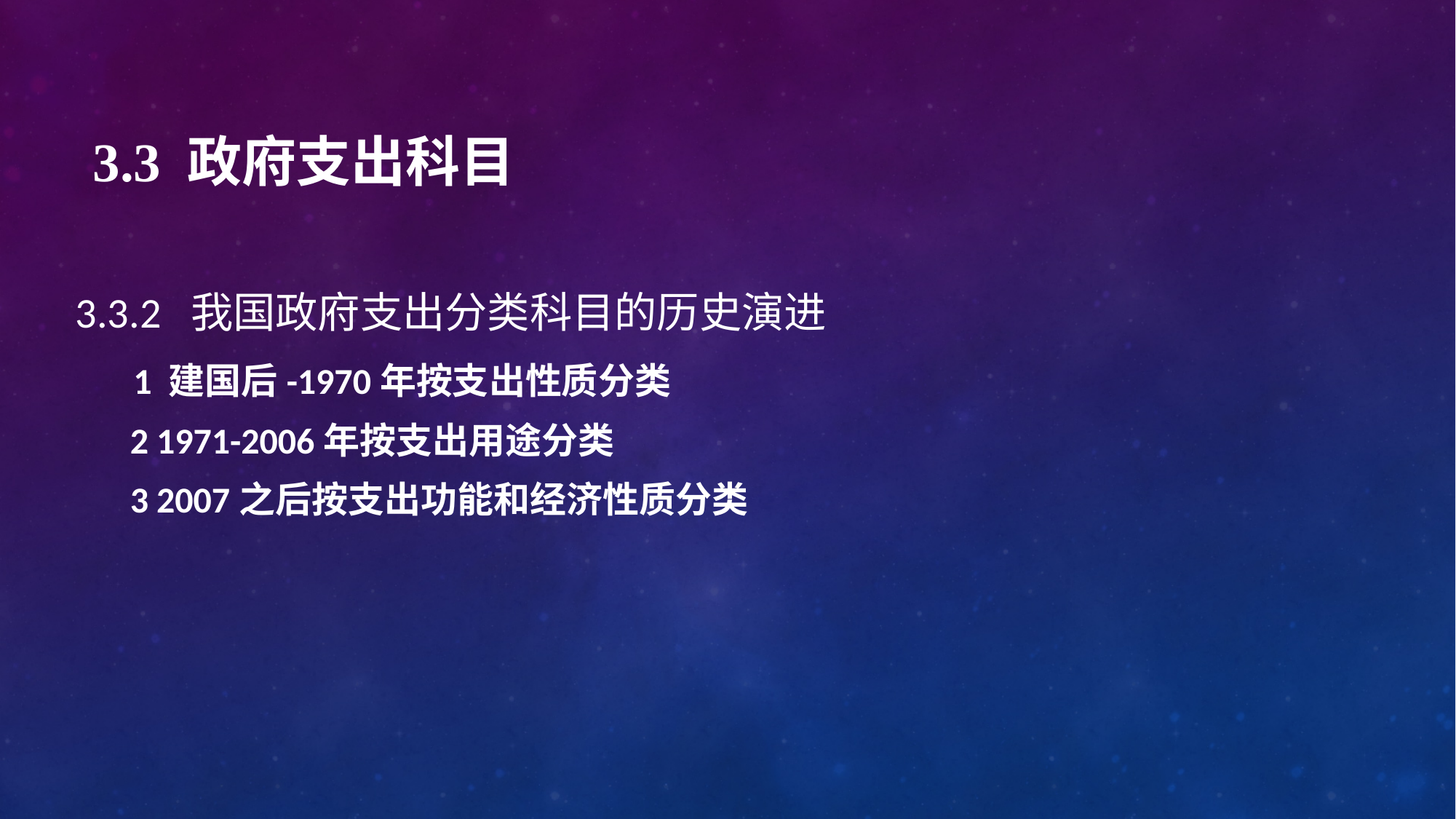

# 3.3 政府支出科目
3.3.2  我国政府支出分类科目的历史演进
      1 建国后-1970年按支出性质分类
2 1971-2006年按支出用途分类
3 2007之后按支出功能和经济性质分类